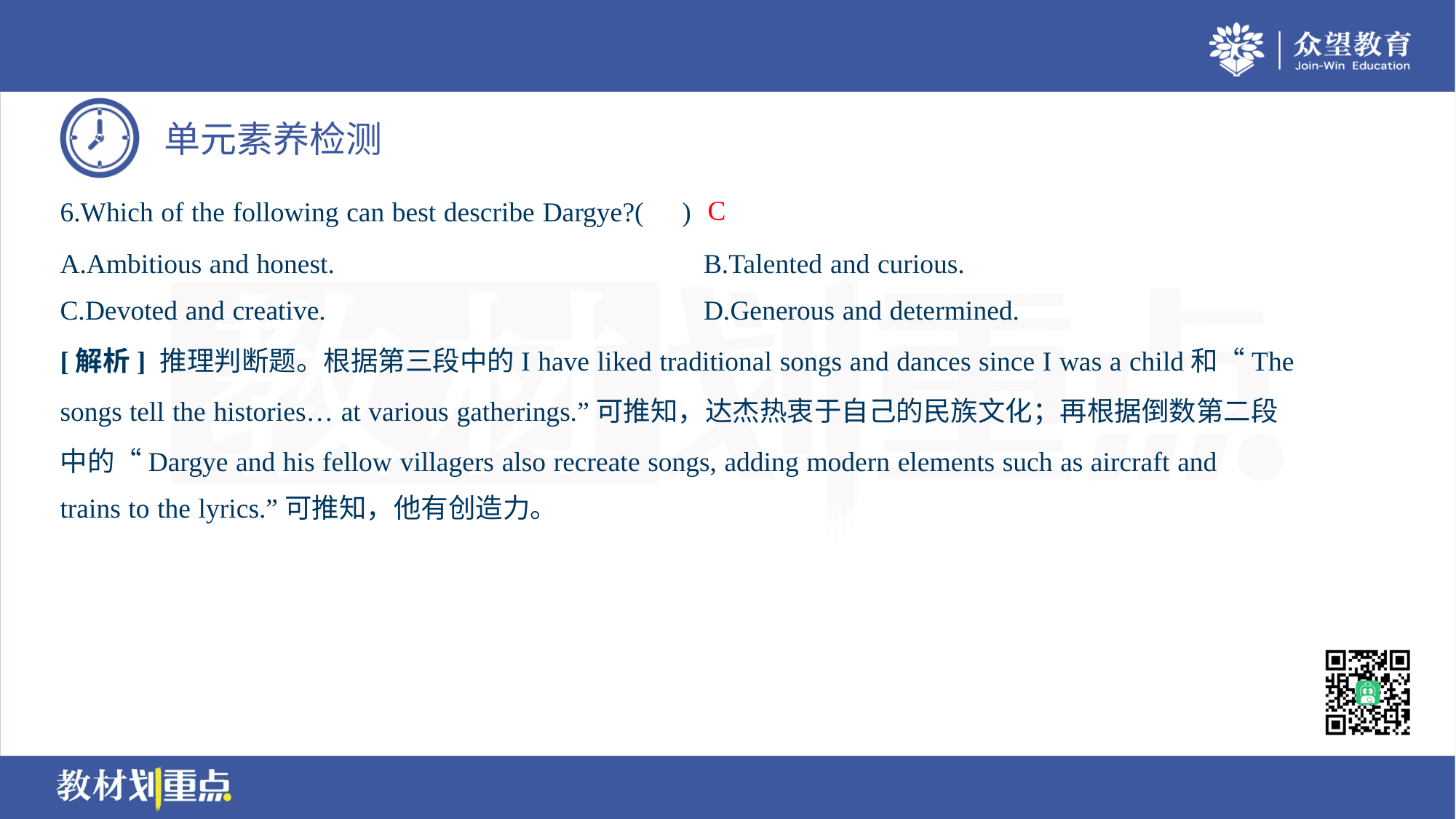

C
6.Which of the following can best describe Dargye?(     )
A.Ambitious and honest.	B.Talented and curious.
C.Devoted and creative.	D.Generous and determined.
[解析] 推理判断题。根据第三段中的I have liked traditional songs and dances since I was a child和“The
songs tell the histories… at various gatherings.”可推知，达杰热衷于自己的民族文化；再根据倒数第二段
中的“Dargye and his fellow villagers also recreate songs, adding modern elements such as aircraft and
trains to the lyrics.”可推知，他有创造力。